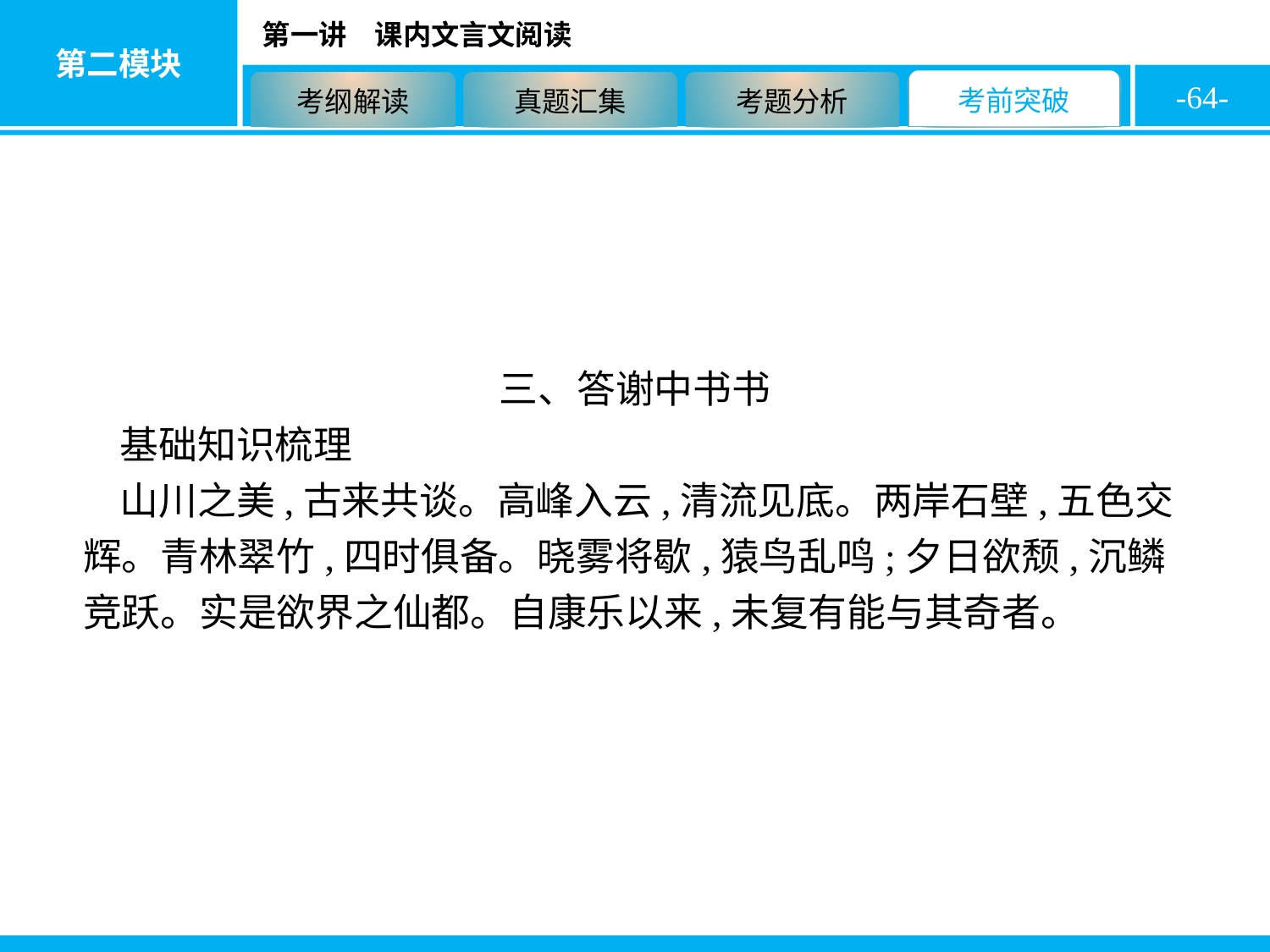

-64-
三、答谢中书书
基础知识梳理
山川之美,古来共谈。高峰入云,清流见底。两岸石壁,五色交辉。青林翠竹,四时俱备。晓雾将歇,猿鸟乱鸣;夕日欲颓,沉鳞竞跃。实是欲界之仙都。自康乐以来,未复有能与其奇者。